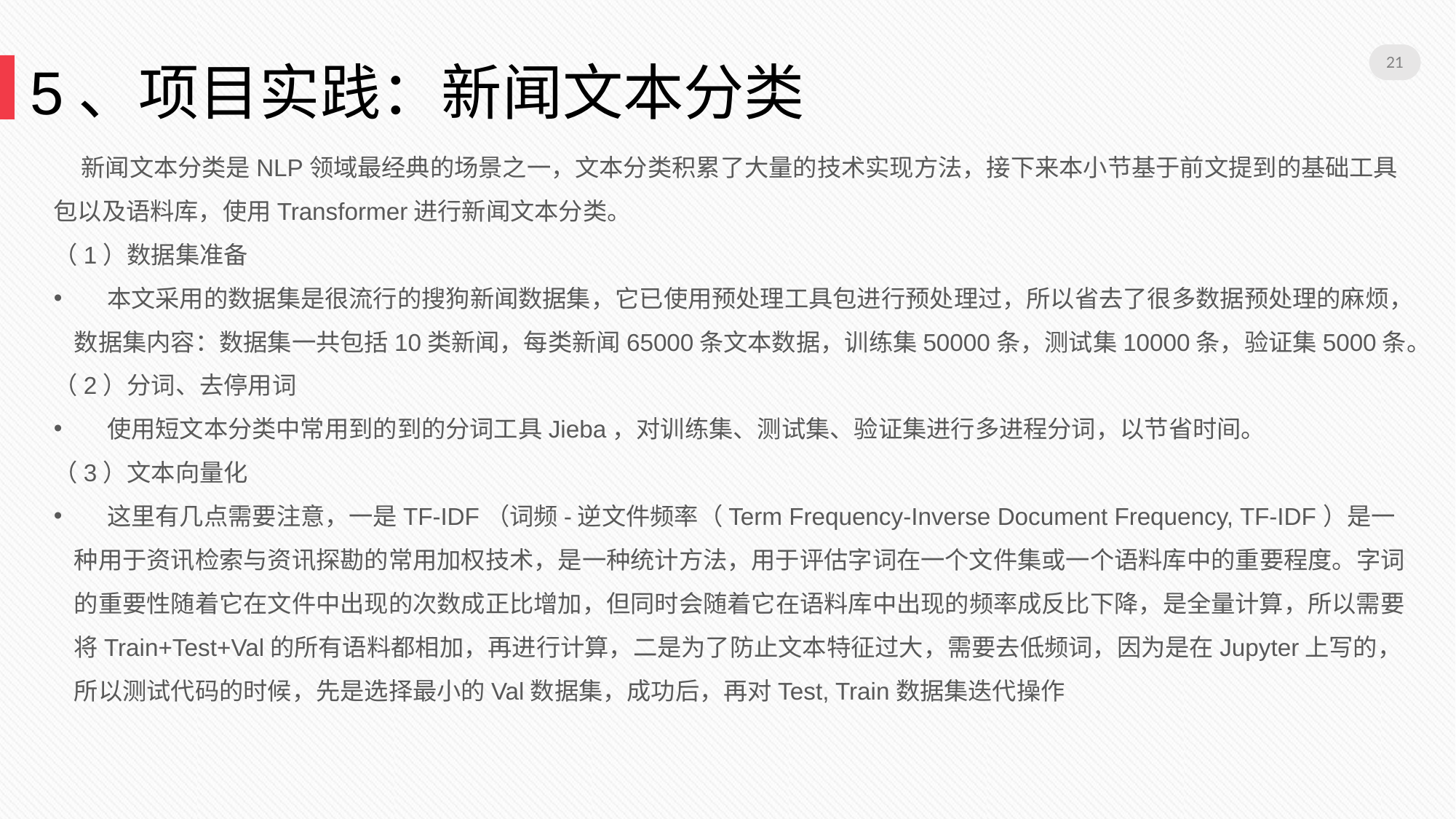

21
5、项目实践：新闻文本分类
    新闻文本分类是NLP领域最经典的场景之一，文本分类积累了大量的技术实现方法，接下来本小节基于前文提到的基础工具包以及语料库，使用Transformer进行新闻文本分类。
（1）数据集准备
     本文采用的数据集是很流行的搜狗新闻数据集，它已使用预处理工具包进行预处理过，所以省去了很多数据预处理的麻烦，数据集内容：数据集一共包括10类新闻，每类新闻65000条文本数据，训练集50000条，测试集10000条，验证集5000条。
（2）分词、去停用词
     使用短文本分类中常用到的到的分词工具Jieba，对训练集、测试集、验证集进行多进程分词，以节省时间。
（3）文本向量化
     这里有几点需要注意，一是TF-IDF（词频-逆文件频率（Term Frequency-Inverse Document Frequency, TF-IDF）是一种用于资讯检索与资讯探勘的常用加权技术，是一种统计方法，用于评估字词在一个文件集或一个语料库中的重要程度。字词的重要性随着它在文件中出现的次数成正比增加，但同时会随着它在语料库中出现的频率成反比下降，是全量计算，所以需要将Train+Test+Val的所有语料都相加，再进行计算，二是为了防止文本特征过大，需要去低频词，因为是在Jupyter上写的，所以测试代码的时候，先是选择最小的Val数据集，成功后，再对Test, Train数据集迭代操作